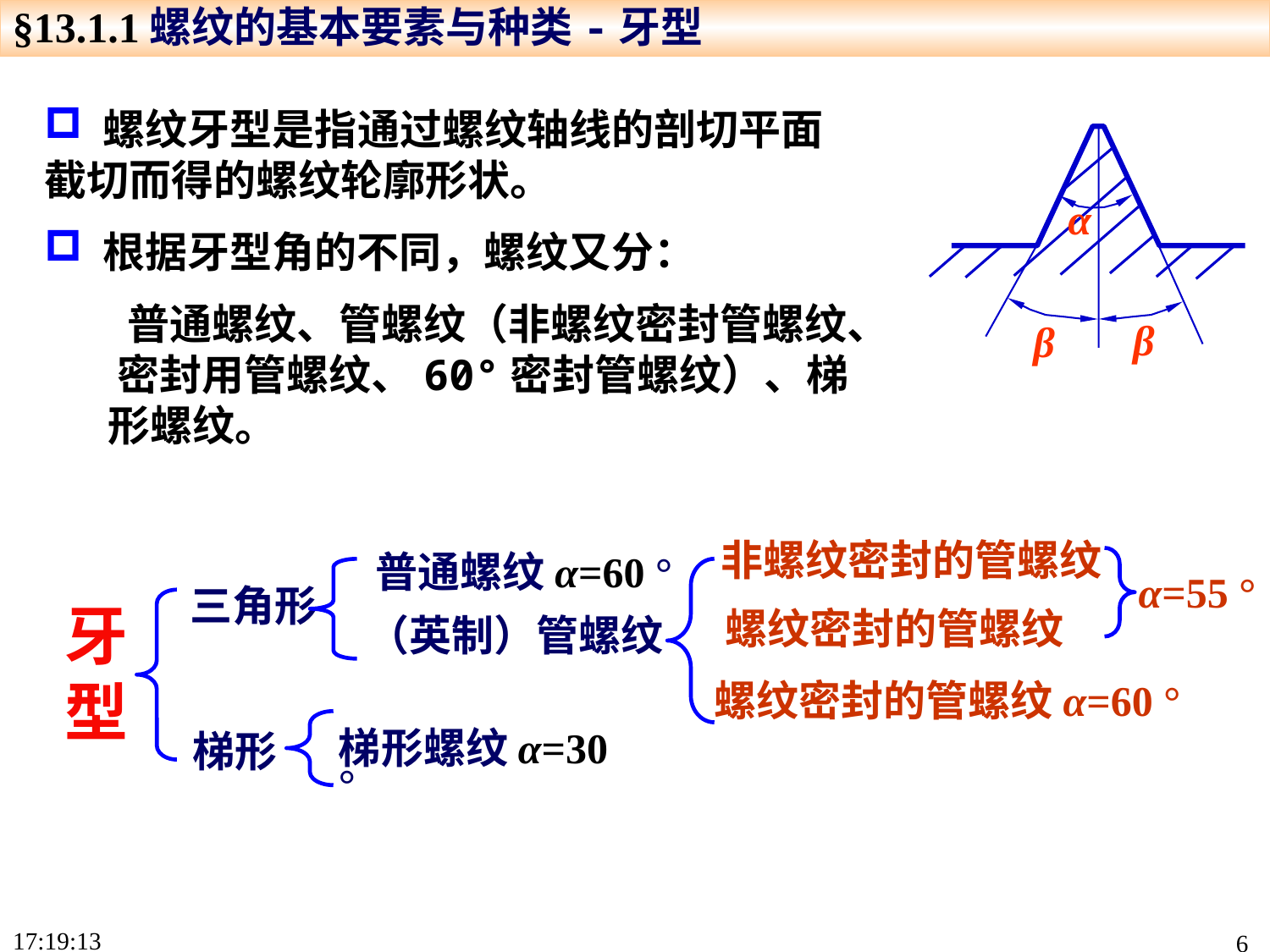

§13.1.1螺纹的基本要素与种类-牙型
 螺纹牙型是指通过螺纹轴线的剖切平面截切而得的螺纹轮廓形状。
 根据牙型角的不同，螺纹又分：
 普通螺纹、管螺纹（非螺纹密封管螺纹、 密封用管螺纹、60°密封管螺纹）、梯形螺纹。

β

α

β
非螺纹密封的管螺纹
普通螺纹α=60 °

α=55 °

三角形
牙型

螺纹密封的管螺纹
（英制）管螺纹
螺纹密封的管螺纹α=60 °

梯形螺纹α=30 °
梯形
17:19:13
6